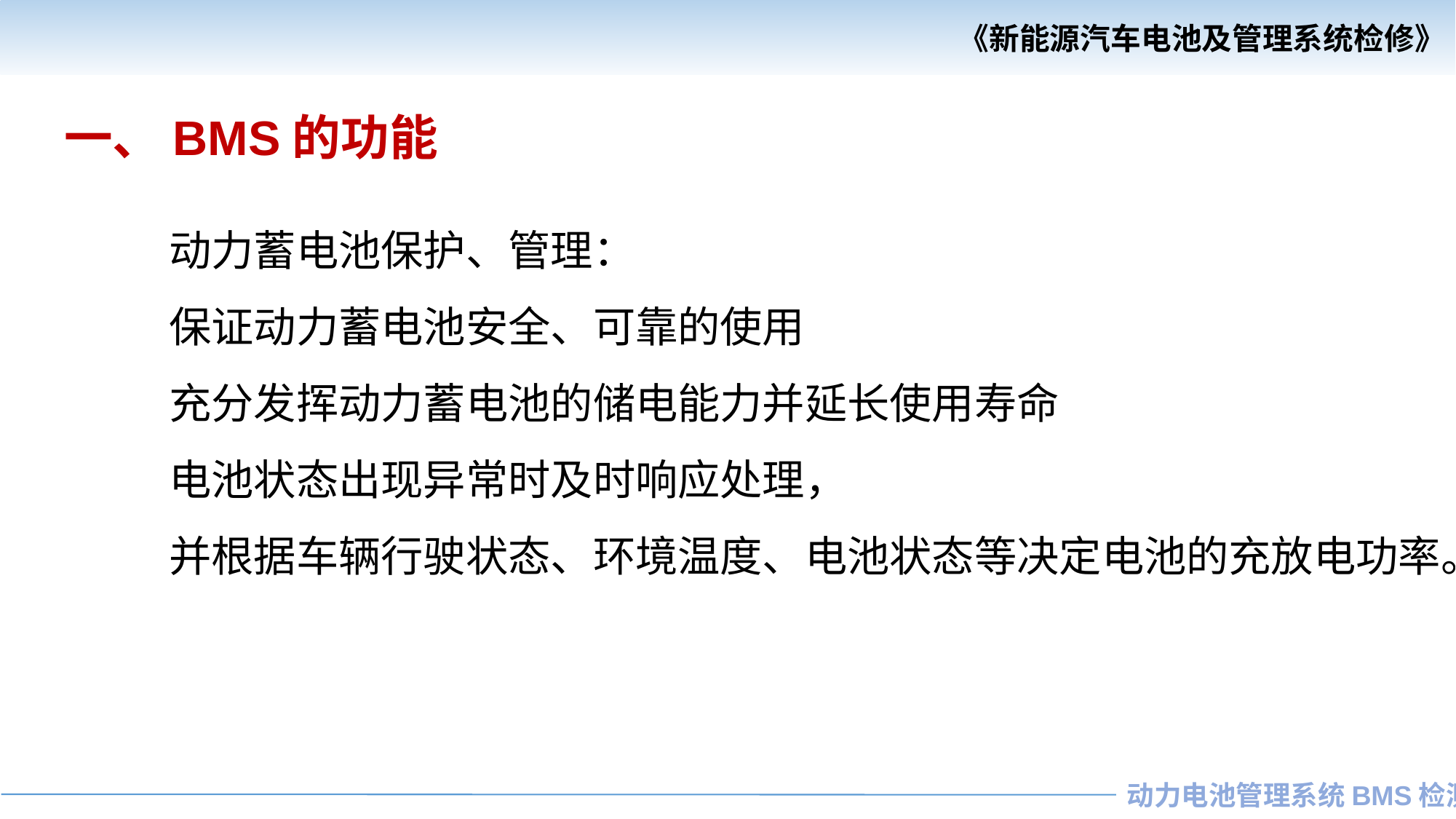

一、BMS的功能
动力蓄电池保护、管理：
保证动力蓄电池安全、可靠的使用
充分发挥动力蓄电池的储电能力并延长使用寿命
电池状态出现异常时及时响应处理，
并根据车辆行驶状态、环境温度、电池状态等决定电池的充放电功率。